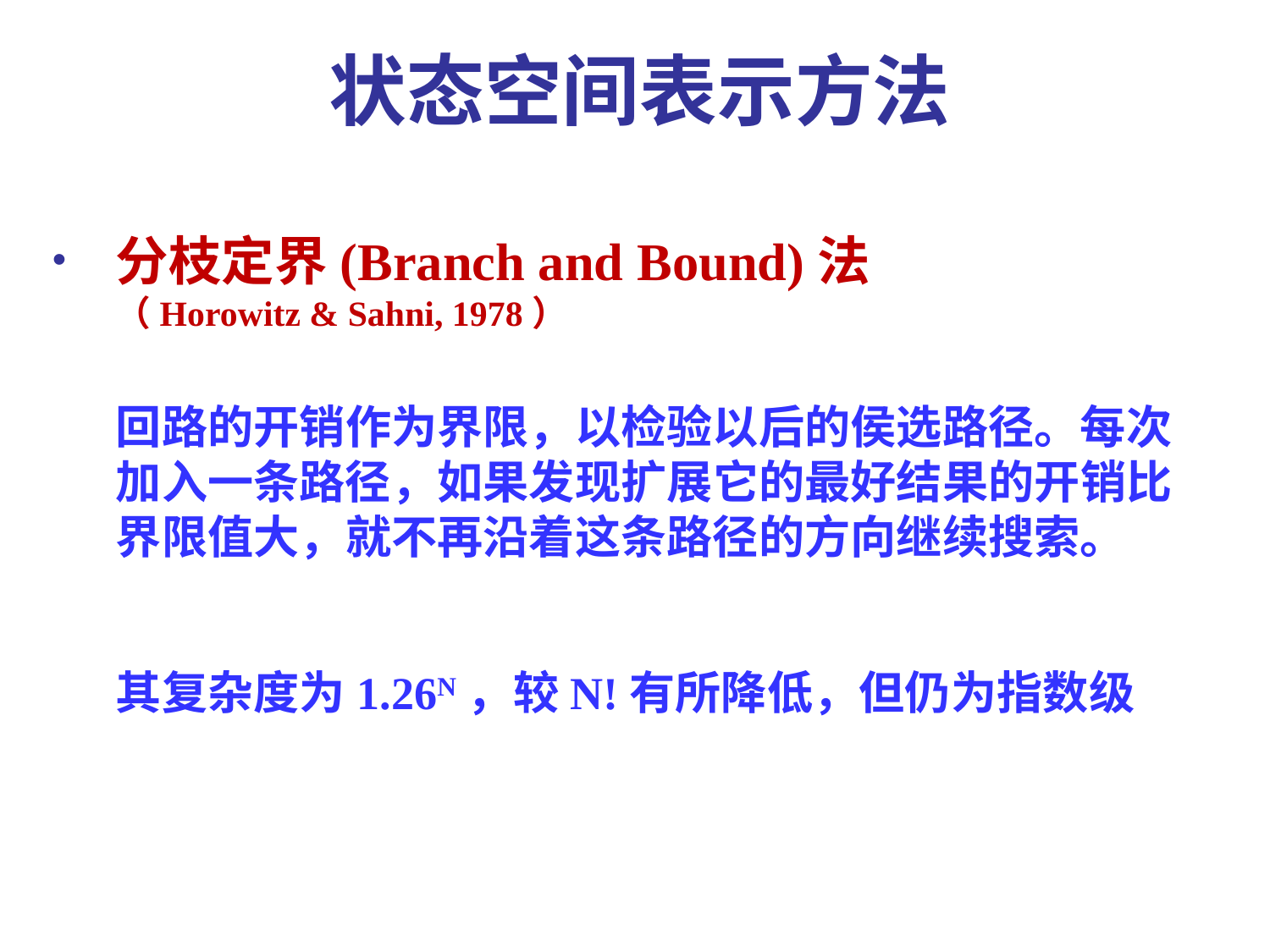

状态空间表示方法
分枝定界(Branch and Bound)法
（Horowitz & Sahni, 1978）

回路的开销作为界限，以检验以后的侯选路径。每次加入一条路径，如果发现扩展它的最好结果的开销比界限值大，就不再沿着这条路径的方向继续搜索。

其复杂度为1.26N，较N!有所降低，但仍为指数级